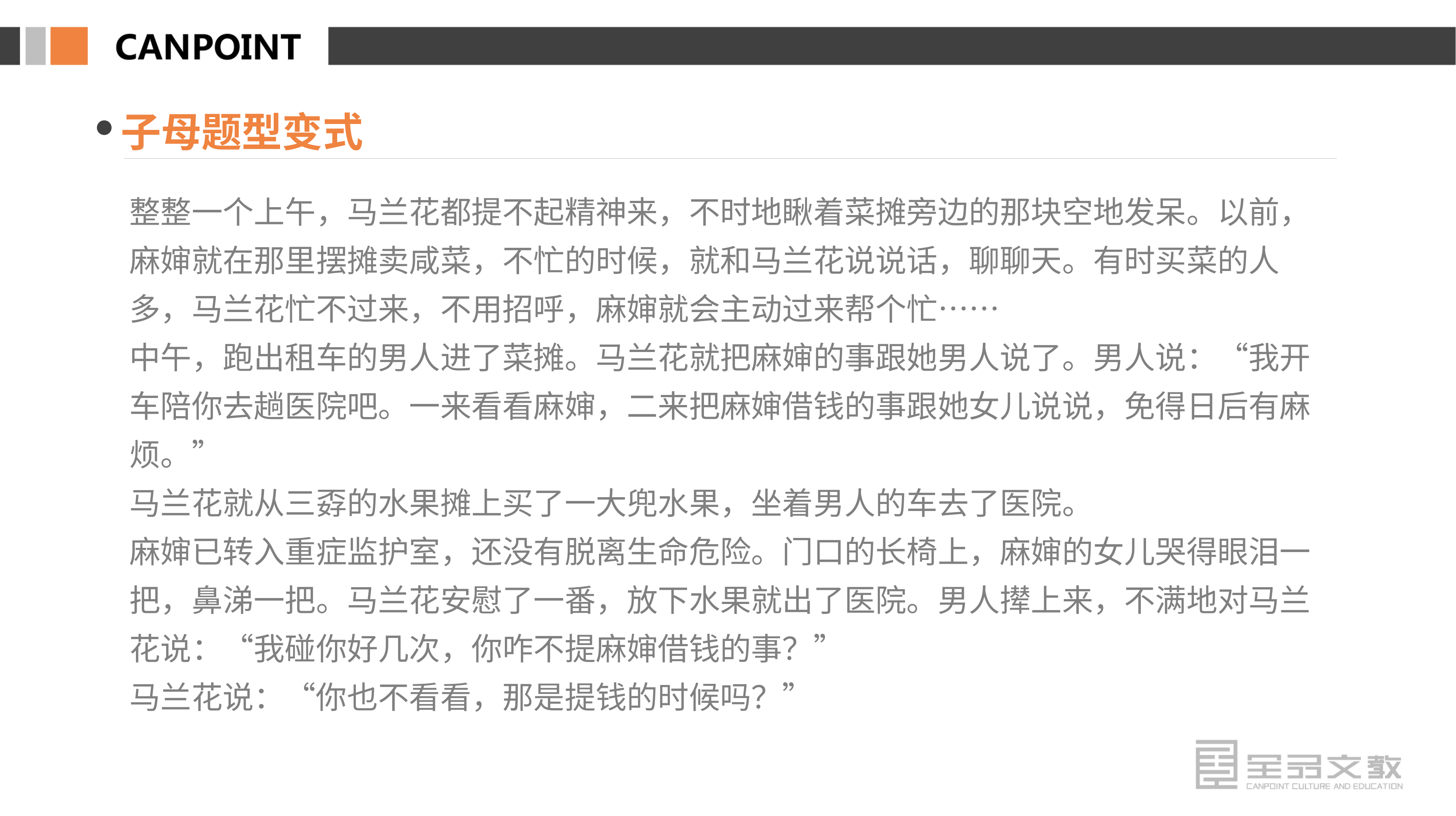

子母题型变式

整整一个上午，马兰花都提不起精神来，不时地瞅着菜摊旁边的那块空地发呆。以前，麻婶就在那里摆摊卖咸菜，不忙的时候，就和马兰花说说话，聊聊天。有时买菜的人多，马兰花忙不过来，不用招呼，麻婶就会主动过来帮个忙……
中午，跑出租车的男人进了菜摊。马兰花就把麻婶的事跟她男人说了。男人说：“我开车陪你去趟医院吧。一来看看麻婶，二来把麻婶借钱的事跟她女儿说说，免得日后有麻烦。”
马兰花就从三孬的水果摊上买了一大兜水果，坐着男人的车去了医院。
麻婶已转入重症监护室，还没有脱离生命危险。门口的长椅上，麻婶的女儿哭得眼泪一把，鼻涕一把。马兰花安慰了一番，放下水果就出了医院。男人撵上来，不满地对马兰花说：“我碰你好几次，你咋不提麻婶借钱的事？”
马兰花说：“你也不看看，那是提钱的时候吗？”